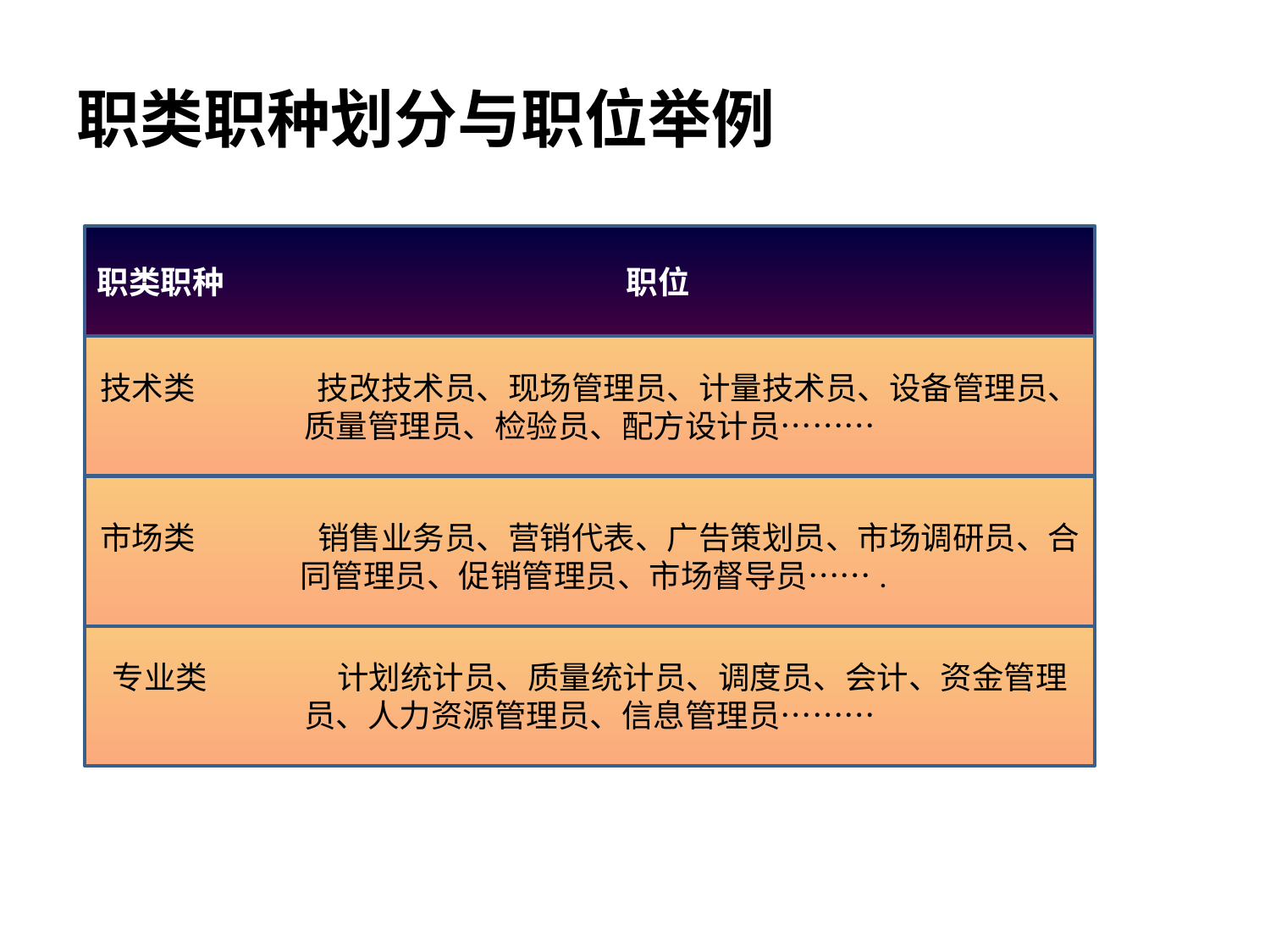

# 职类职种划分与职位举例

职类职种                                                        职位
技术类                 技改技术员、现场管理员、计量技术员、设备管理员、质量管理员、检验员、配方设计员………
市场类                 销售业务员、营销代表、广告策划员、市场调研员、合  同管理员、促销管理员、市场督导员…….
专业类                  计划统计员、质量统计员、调度员、会计、资金管理员、人力资源管理员、信息管理员………